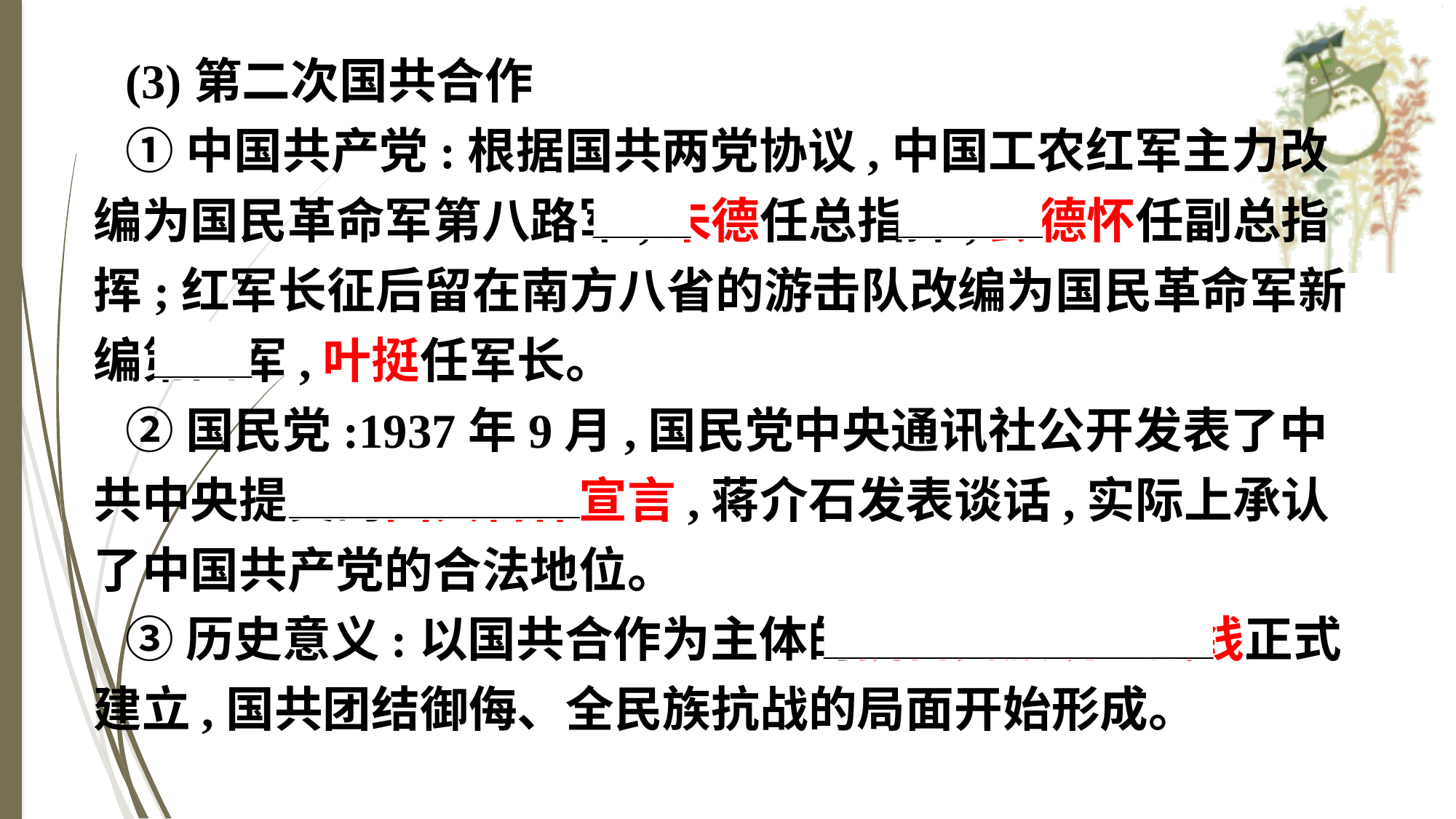

(3)第二次国共合作
①中国共产党:根据国共两党协议,中国工农红军主力改编为国民革命军第八路军,朱德任总指挥,彭德怀任副总指挥;红军长征后留在南方八省的游击队改编为国民革命军新编第四军,叶挺任军长。
②国民党:1937年9月,国民党中央通讯社公开发表了中共中央提交的国共合作宣言,蒋介石发表谈话,实际上承认了中国共产党的合法地位。
③历史意义:以国共合作为主体的抗日民族统一战线正式建立,国共团结御侮、全民族抗战的局面开始形成。